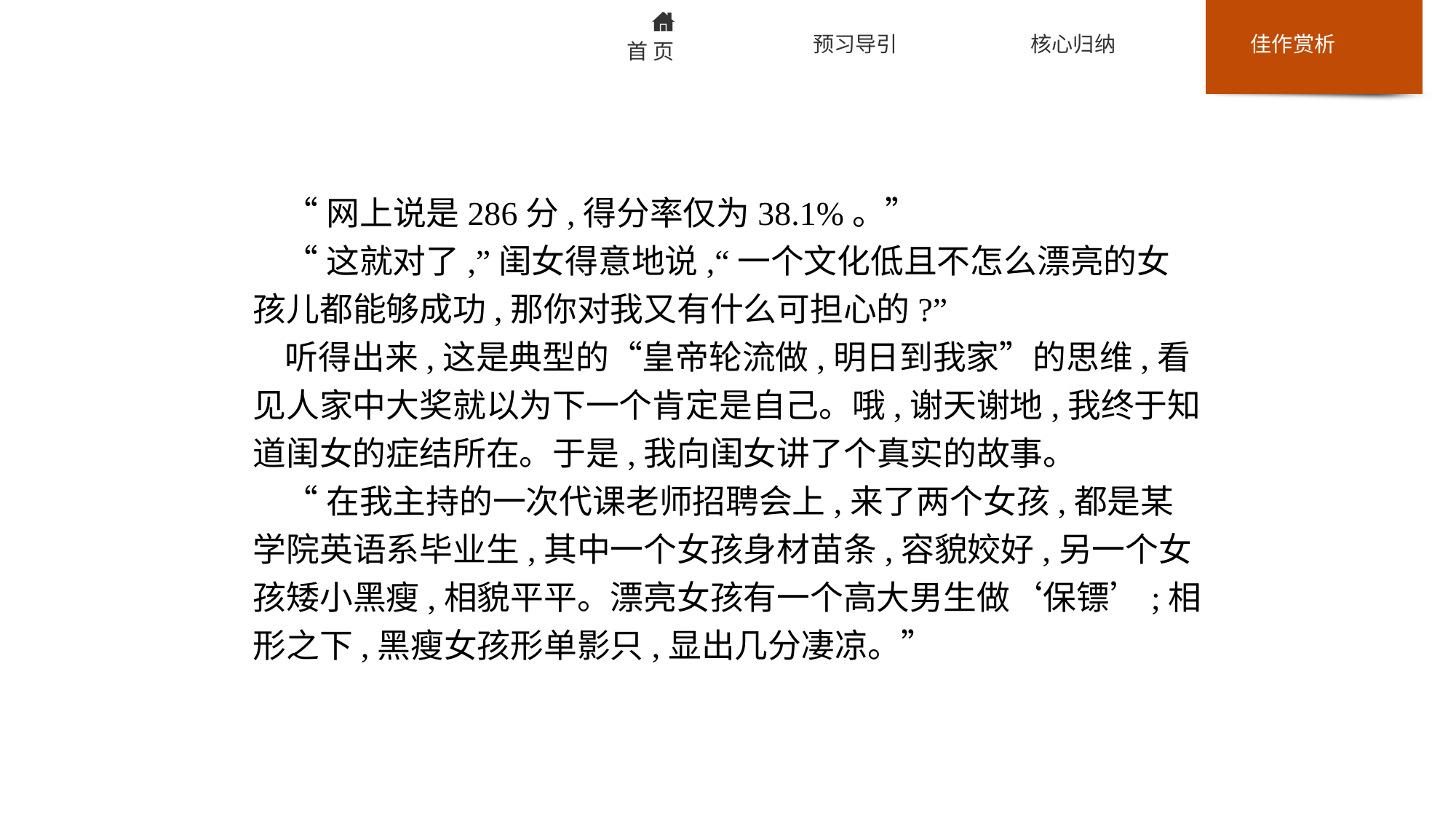

“网上说是286分,得分率仅为38.1%。”
“这就对了,”闺女得意地说,“一个文化低且不怎么漂亮的女孩儿都能够成功,那你对我又有什么可担心的?”
听得出来,这是典型的“皇帝轮流做,明日到我家”的思维,看见人家中大奖就以为下一个肯定是自己。哦,谢天谢地,我终于知道闺女的症结所在。于是,我向闺女讲了个真实的故事。
“在我主持的一次代课老师招聘会上,来了两个女孩,都是某学院英语系毕业生,其中一个女孩身材苗条,容貌姣好,另一个女孩矮小黑瘦,相貌平平。漂亮女孩有一个高大男生做‘保镖’;相形之下,黑瘦女孩形单影只,显出几分凄凉。”